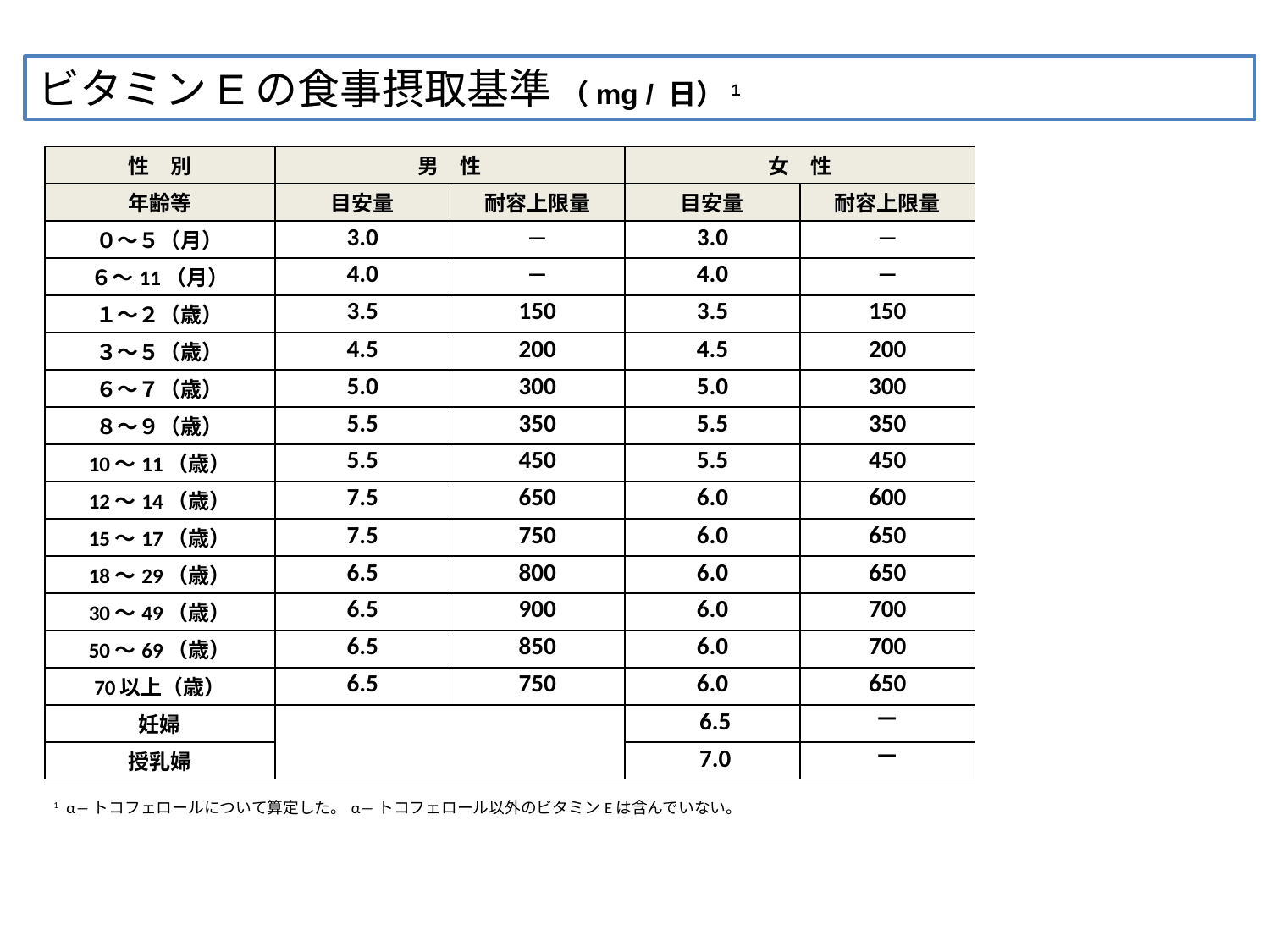

ビタミンEの食事摂取基準 （mg / 日）1
| 性　別 | 男　性 |  | 女　性 |  |
| --- | --- | --- | --- | --- |
| 年齢等 | 目安量 | 耐容上限量 | 目安量 | 耐容上限量 |
| ０～５（月） | 3.0 | ― | 3.0 | ― |
| ６～11（月） | 4.0 | ― | 4.0 | ― |
| １～２（歳） | 3.5 | 150 | 3.5 | 150 |
| ３～５（歳） | 4.5 | 200 | 4.5 | 200 |
| ６～７（歳） | 5.0 | 300 | 5.0 | 300 |
| ８～９（歳） | 5.5 | 350 | 5.5 | 350 |
| 10～11（歳） | 5.5 | 450 | 5.5 | 450 |
| 12～14（歳） | 7.5 | 650 | 6.0 | 600 |
| 15～17（歳） | 7.5 | 750 | 6.0 | 650 |
| 18～29（歳） | 6.5 | 800 | 6.0 | 650 |
| 30～49（歳） | 6.5 | 900 | 6.0 | 700 |
| 50～69（歳） | 6.5 | 850 | 6.0 | 700 |
| 70以上（歳） | 6.5 | 750 | 6.0 | 650 |
| 妊婦 |  |  | 6.5 | － |
| 授乳婦 |  |  | 7.0 | － |
| 1 α―トコフェロールについて算定した。α―トコフェロール以外のビタミンEは含んでいない。 |  |  |  |  |